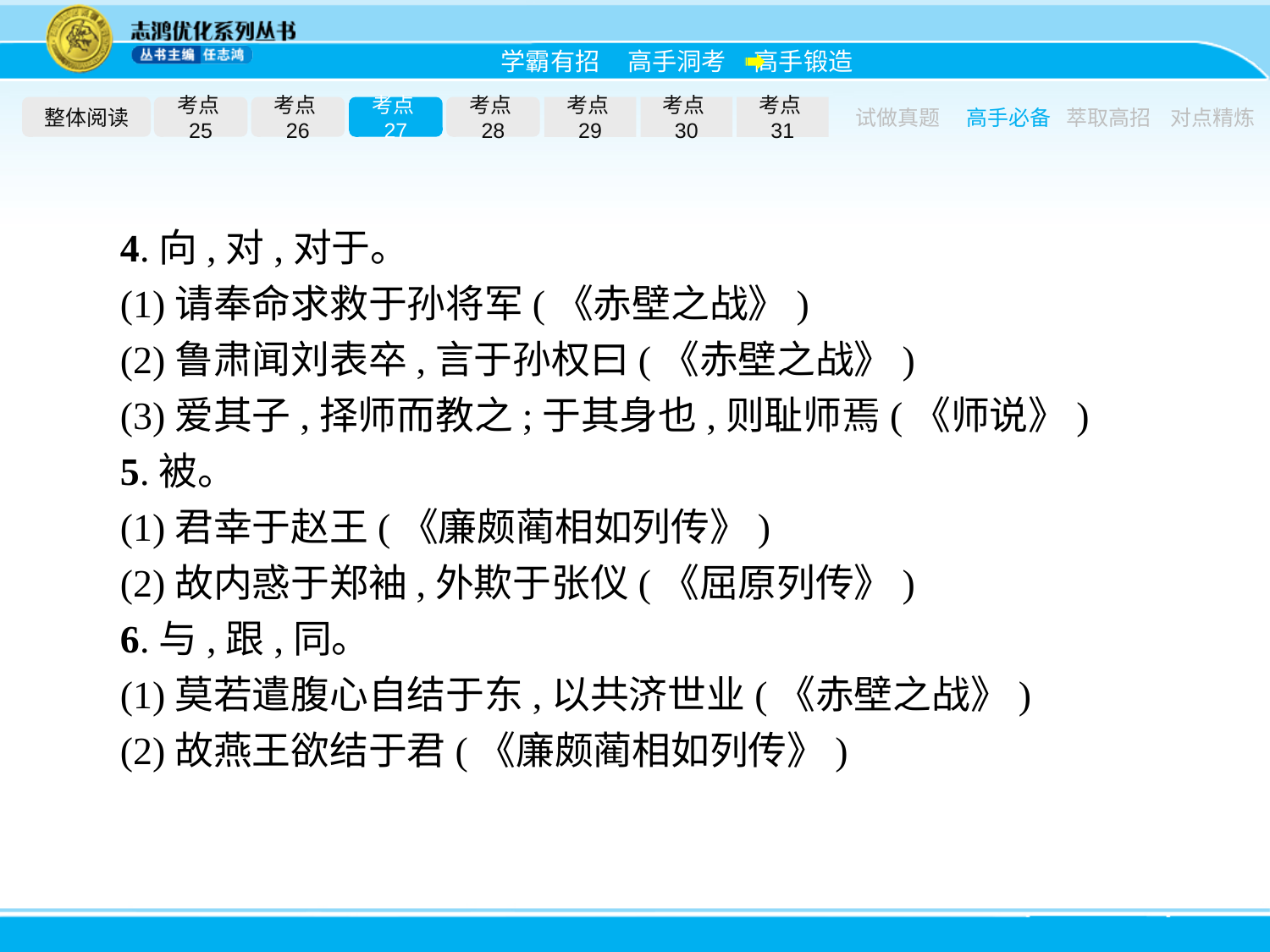

整体阅读
考点25
考点26
考点27
考点28
考点29
考点30
考点31
试做真题
高手必备
萃取高招
对点精炼
4.向,对,对于。
(1)请奉命求救于孙将军(《赤壁之战》)
(2)鲁肃闻刘表卒,言于孙权曰(《赤壁之战》)
(3)爱其子,择师而教之;于其身也,则耻师焉(《师说》)
5.被。
(1)君幸于赵王(《廉颇蔺相如列传》)
(2)故内惑于郑袖,外欺于张仪(《屈原列传》)
6.与,跟,同。
(1)莫若遣腹心自结于东,以共济世业(《赤壁之战》)
(2)故燕王欲结于君(《廉颇蔺相如列传》)